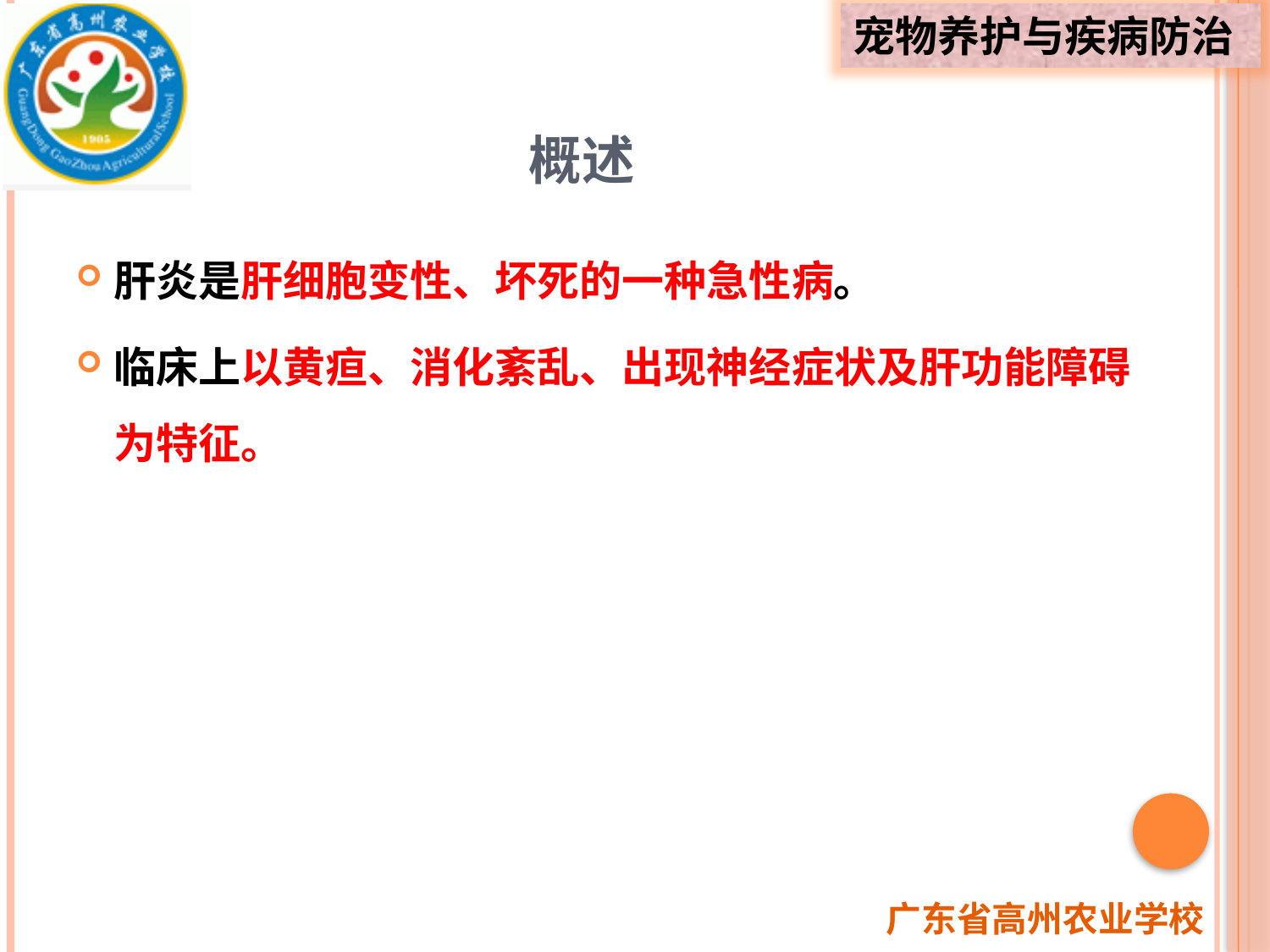

# 概述
肝炎是肝细胞变性、坏死的一种急性病。
临床上以黄疸、消化紊乱、出现神经症状及肝功能障碍为特征。